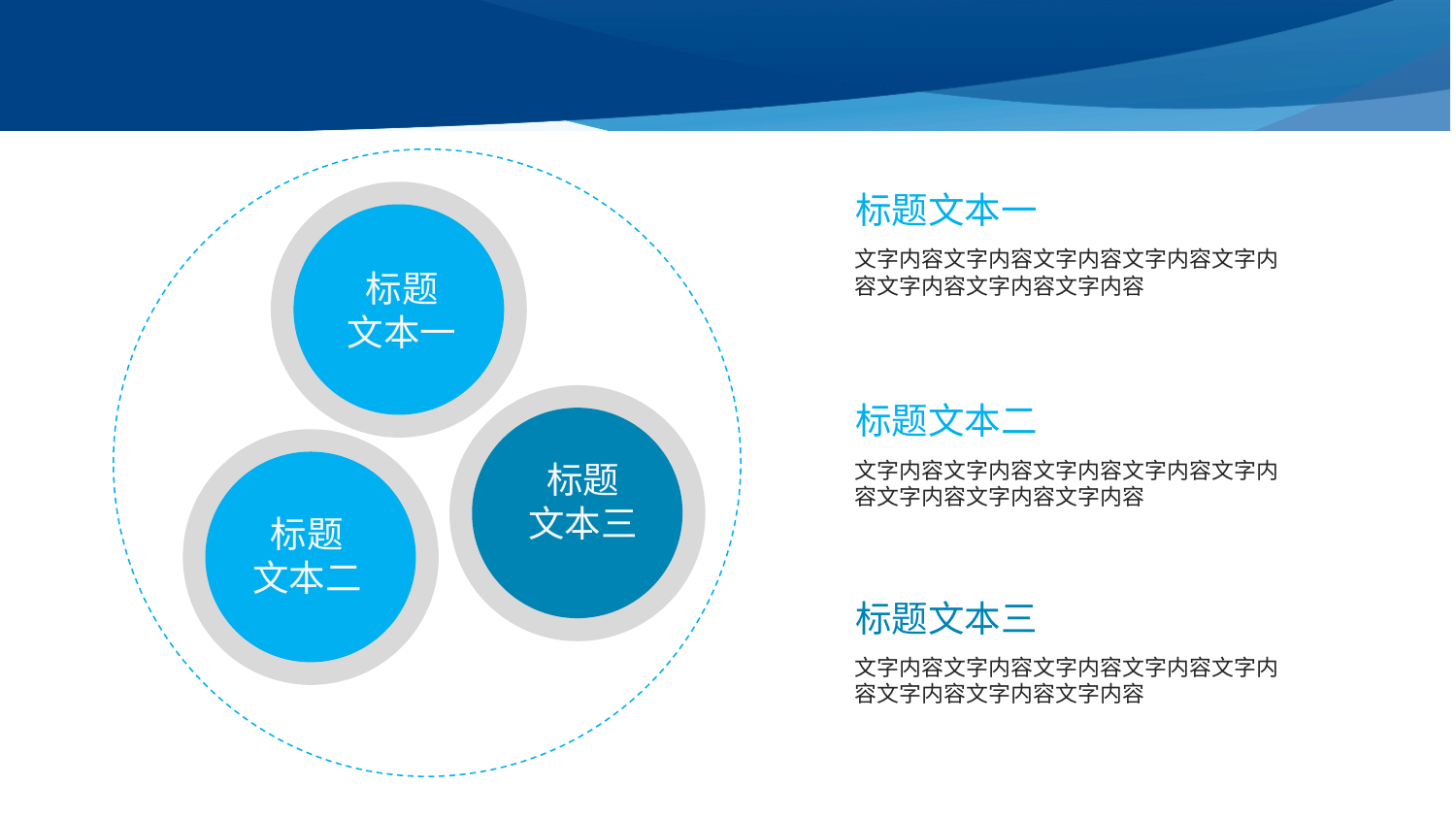

#

标题文本一

文字内容文字内容文字内容文字内容文字内容文字内容文字内容文字内容
标题
文本一

标题文本二

文字内容文字内容文字内容文字内容文字内容文字内容文字内容文字内容
标题
文本三

标题
文本二
标题文本三
文字内容文字内容文字内容文字内容文字内容文字内容文字内容文字内容